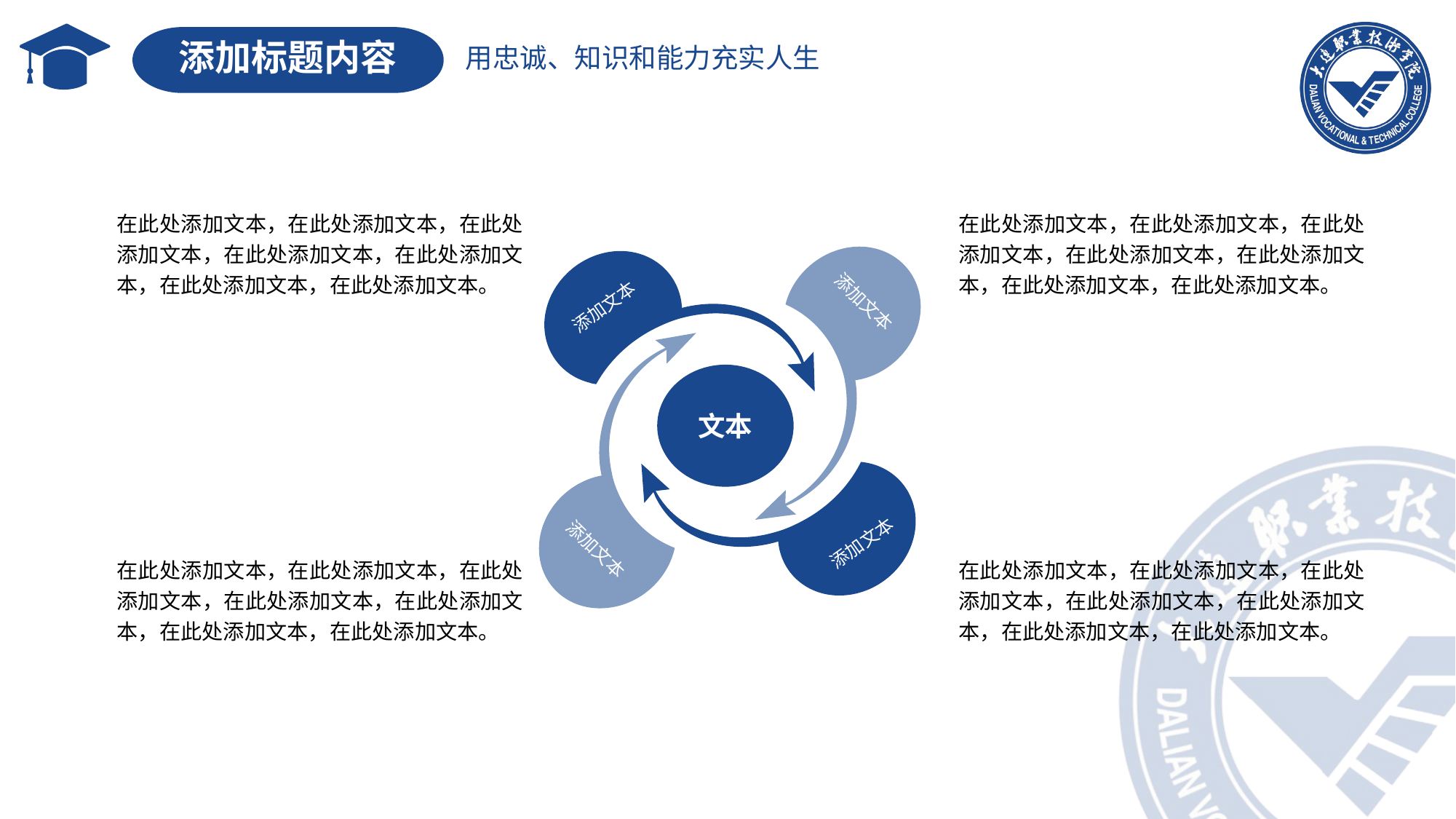

添加标题内容
在此处添加文本，在此处添加文本，在此处添加文本，在此处添加文本，在此处添加文本，在此处添加文本，在此处添加文本。
在此处添加文本，在此处添加文本，在此处添加文本，在此处添加文本，在此处添加文本，在此处添加文本，在此处添加文本。

添加文本

添加文本
文本

添加文本

添加文本
在此处添加文本，在此处添加文本，在此处添加文本，在此处添加文本，在此处添加文本，在此处添加文本，在此处添加文本。
在此处添加文本，在此处添加文本，在此处添加文本，在此处添加文本，在此处添加文本，在此处添加文本，在此处添加文本。